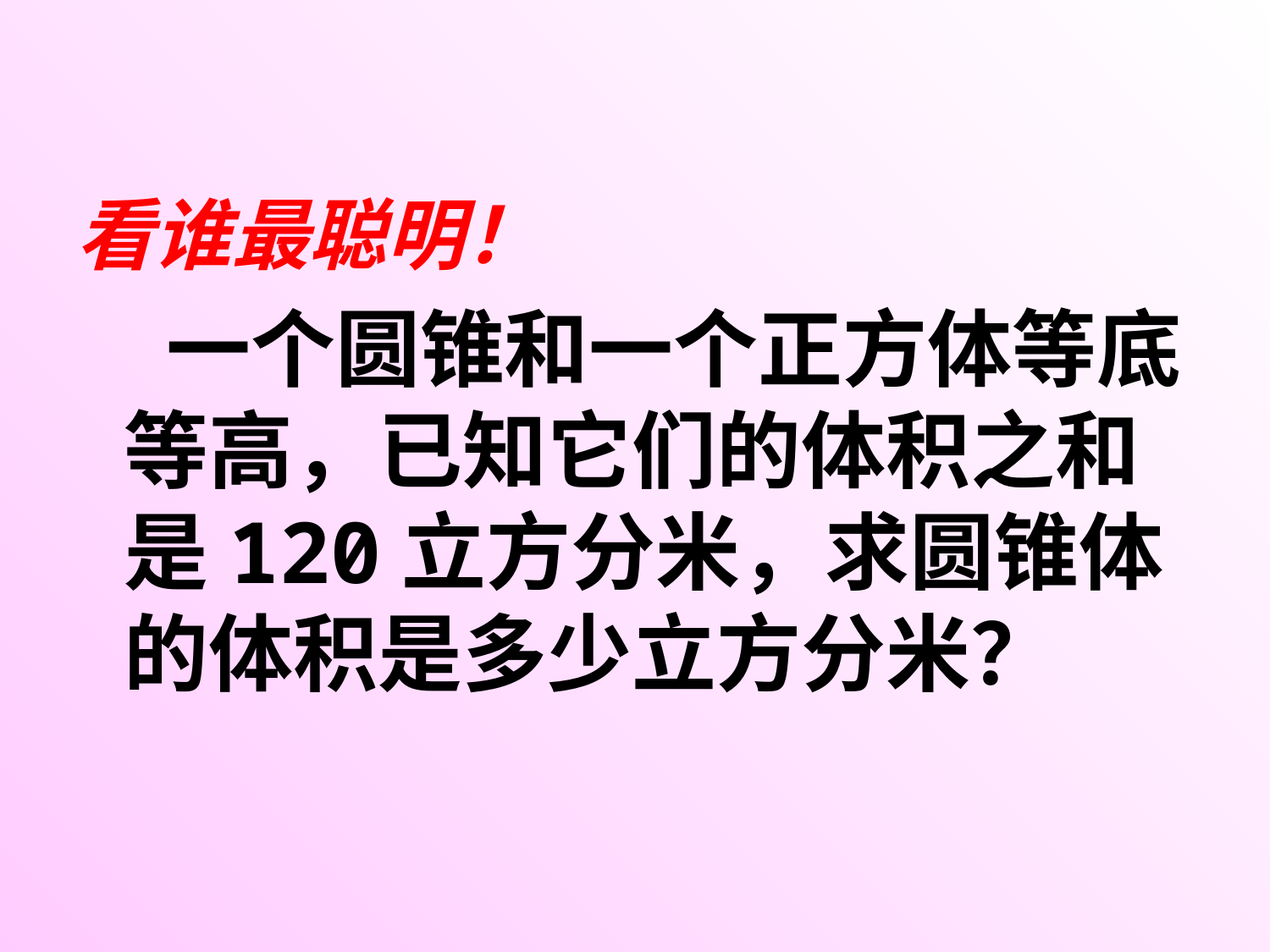

看谁最聪明！
      一个圆锥和一个正方体等底等高，已知它们的体积之和是120立方分米，求圆锥体的体积是多少立方分米？